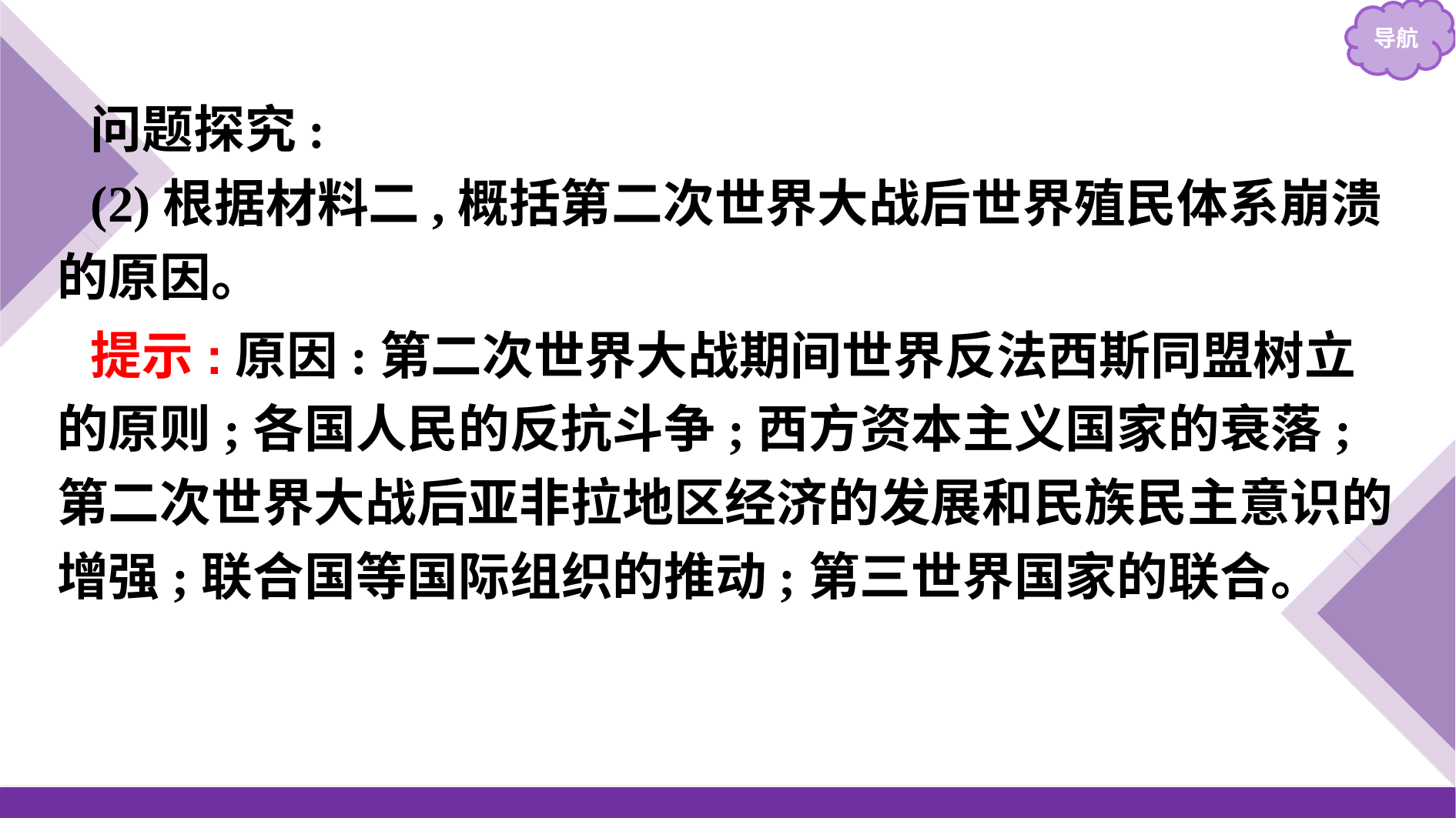

问题探究:
(2)根据材料二,概括第二次世界大战后世界殖民体系崩溃的原因。
提示:原因:第二次世界大战期间世界反法西斯同盟树立的原则;各国人民的反抗斗争;西方资本主义国家的衰落;第二次世界大战后亚非拉地区经济的发展和民族民主意识的增强;联合国等国际组织的推动;第三世界国家的联合。